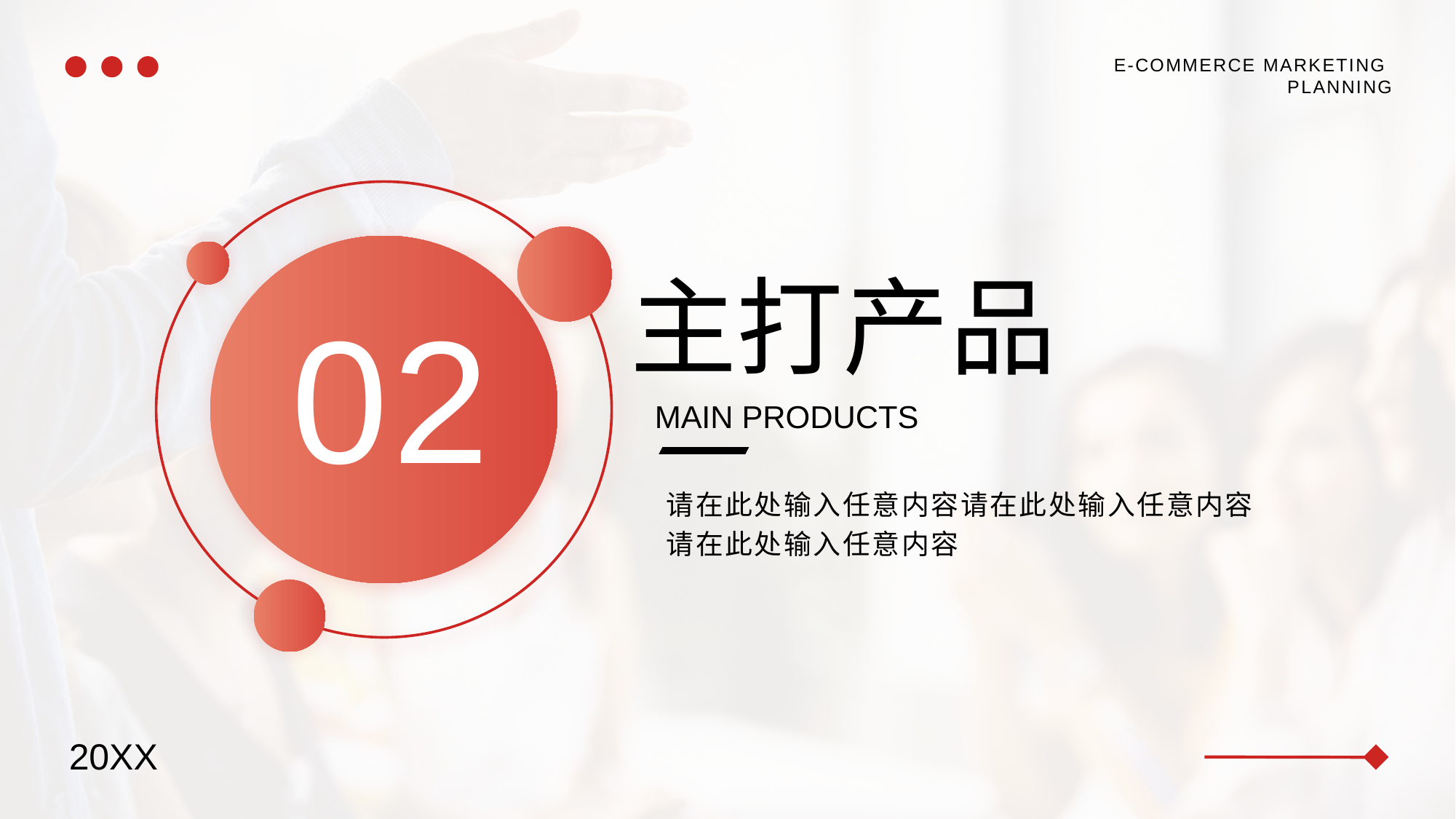

E-COMMERCE MARKETING
PLANNING

主打产品
MAIN PRODUCTS

请在此处输入任意内容请在此处输入任意内容
请在此处输入任意内容
02

20XX